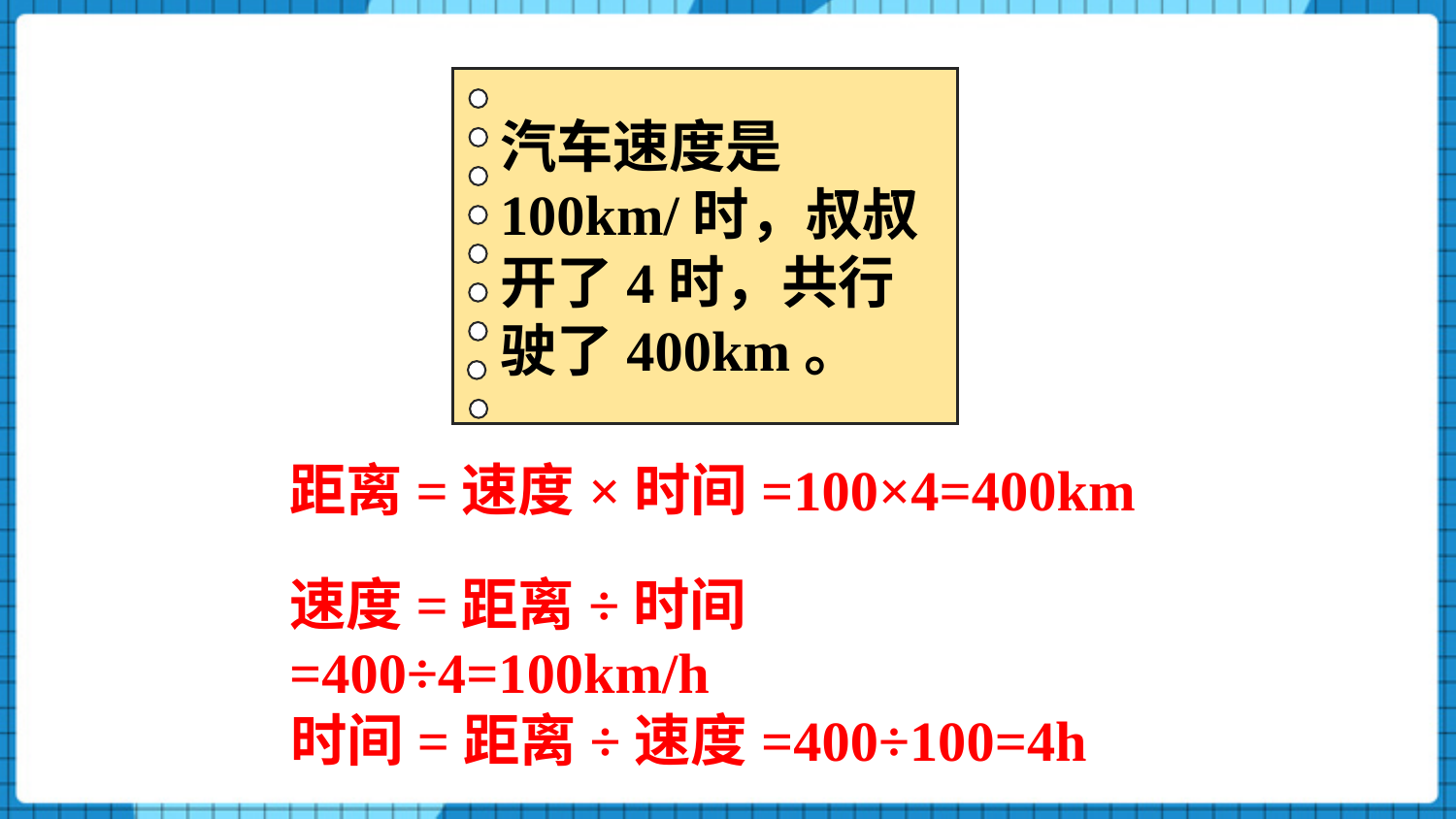

汽车速度是100km/时，叔叔开了4时，共行驶了400km。

距离=速度×时间=100×4=400km
速度=距离÷时间=400÷4=100km/h
时间=距离÷速度=400÷100=4h